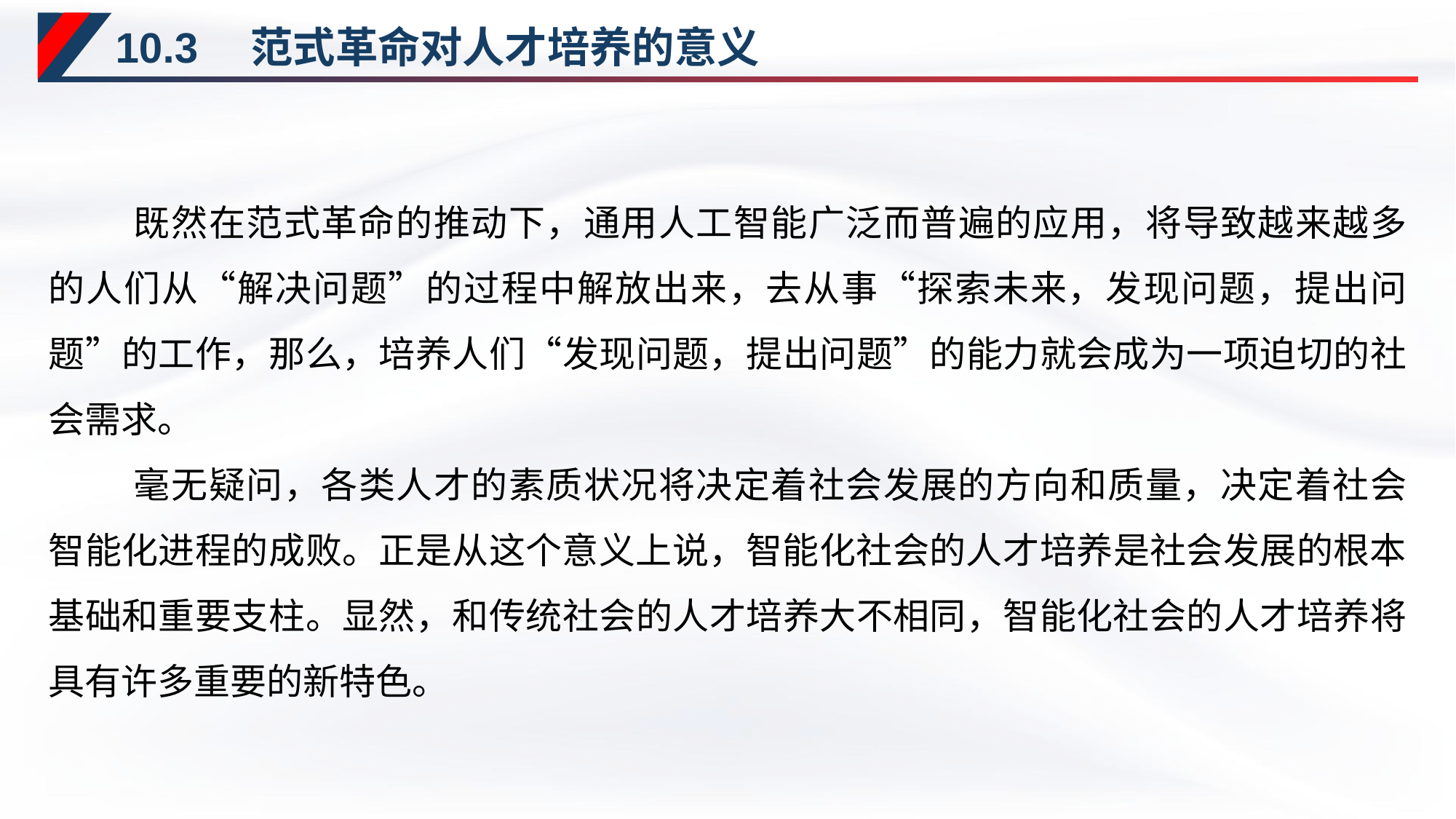

# 10.3　范式革命对人才培养的意义
既然在范式革命的推动下，通用人工智能广泛而普遍的应用，将导致越来越多的人们从“解决问题”的过程中解放出来，去从事“探索未来，发现问题，提出问题”的工作，那么，培养人们“发现问题，提出问题”的能力就会成为一项迫切的社会需求。
毫无疑问，各类人才的素质状况将决定着社会发展的方向和质量，决定着社会智能化进程的成败。正是从这个意义上说，智能化社会的人才培养是社会发展的根本基础和重要支柱。显然，和传统社会的人才培养大不相同，智能化社会的人才培养将具有许多重要的新特色。